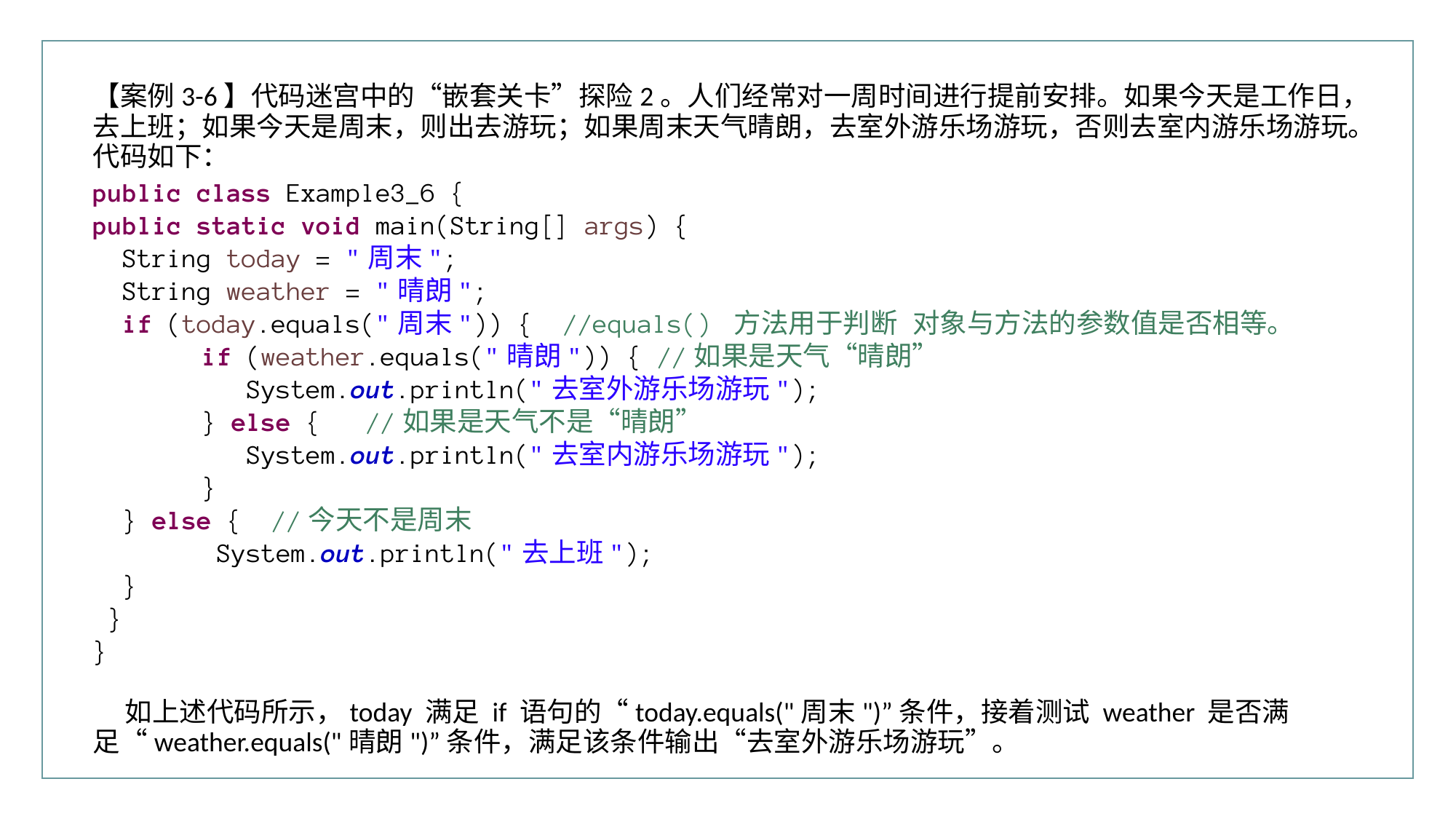

【案例3-6】代码迷宫中的“嵌套关卡”探险2。人们经常对一周时间进行提前安排。如果今天是工作日，去上班；如果今天是周末，则出去游玩；如果周末天气晴朗，去室外游乐场游玩，否则去室内游乐场游玩。代码如下：
public class Example3_6 {
public static void main(String[] args) {
  String today = "周末";
  String weather = "晴朗";
  if (today.equals("周末")) {  //equals() 方法用于判断 对象与方法的参数值是否相等。
	if (weather.equals("晴朗")) { //如果是天气“晴朗”
	   System.out.println("去室外游乐场游玩");
	} else {   //如果是天气不是“晴朗”
	   System.out.println("去室内游乐场游玩");
	}
  } else {  //今天不是周末
	 System.out.println("去上班");
  }
 }
}
如上述代码所示，today 满足 if 语句的“today.equals("周末")”条件，接着测试 weather 是否满足“weather.equals("晴朗")”条件，满足该条件输出“去室外游乐场游玩”。